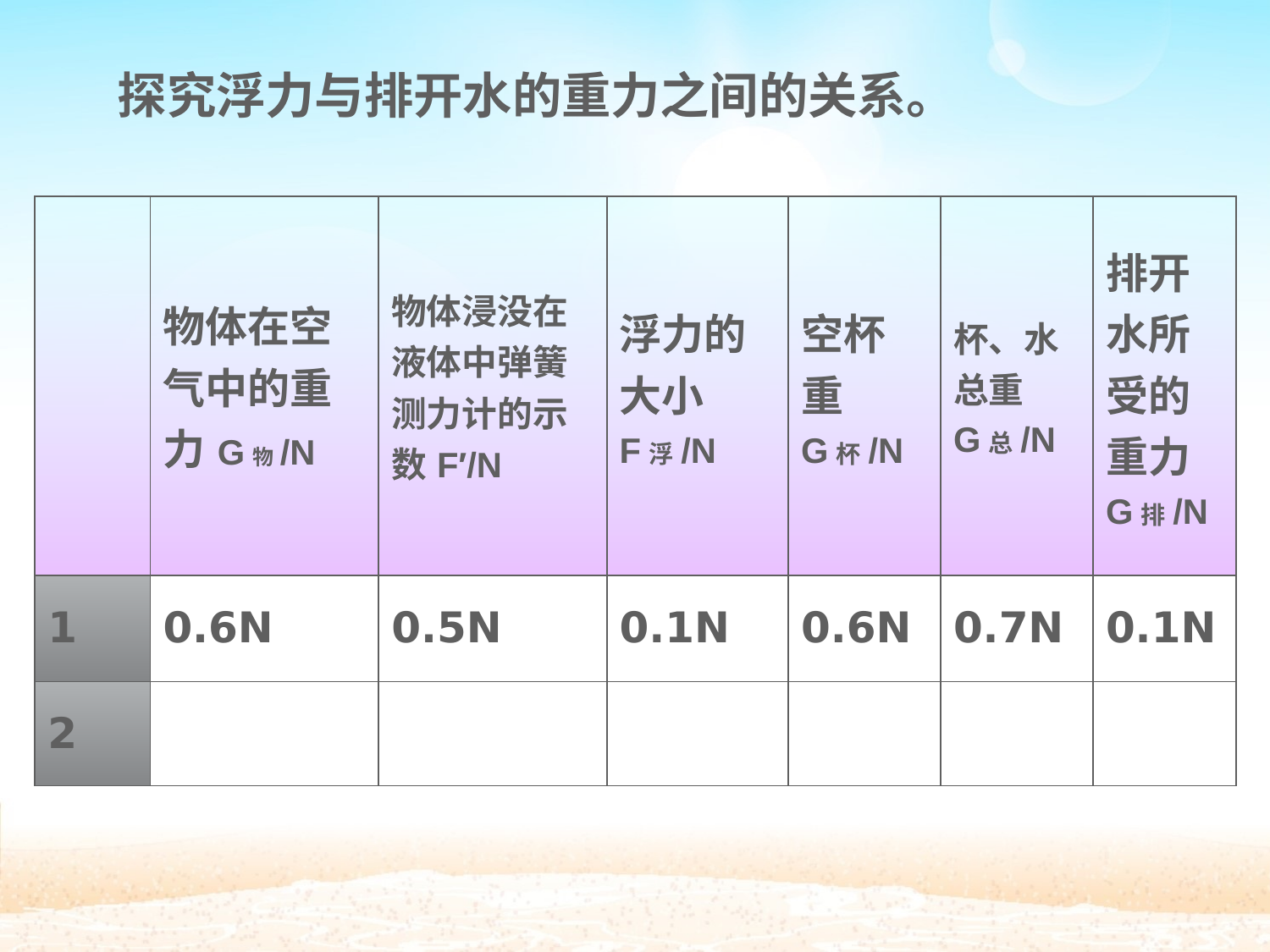

# 探究浮力与排开水的重力之间的关系。
|  | 物体在空气中的重力G物/N | 物体浸没在液体中弹簧测力计的示数F′/N | 浮力的大小 F浮/N | 空杯重 G杯/N | 杯、水总重 G总/N | 排开水所受的重力 G排/N |
| --- | --- | --- | --- | --- | --- | --- |
| 1 | 0.6N | 0.5N | 0.1N | 0.6N | 0.7N | 0.1N |
| 2 |  |  |  |  |  |  |